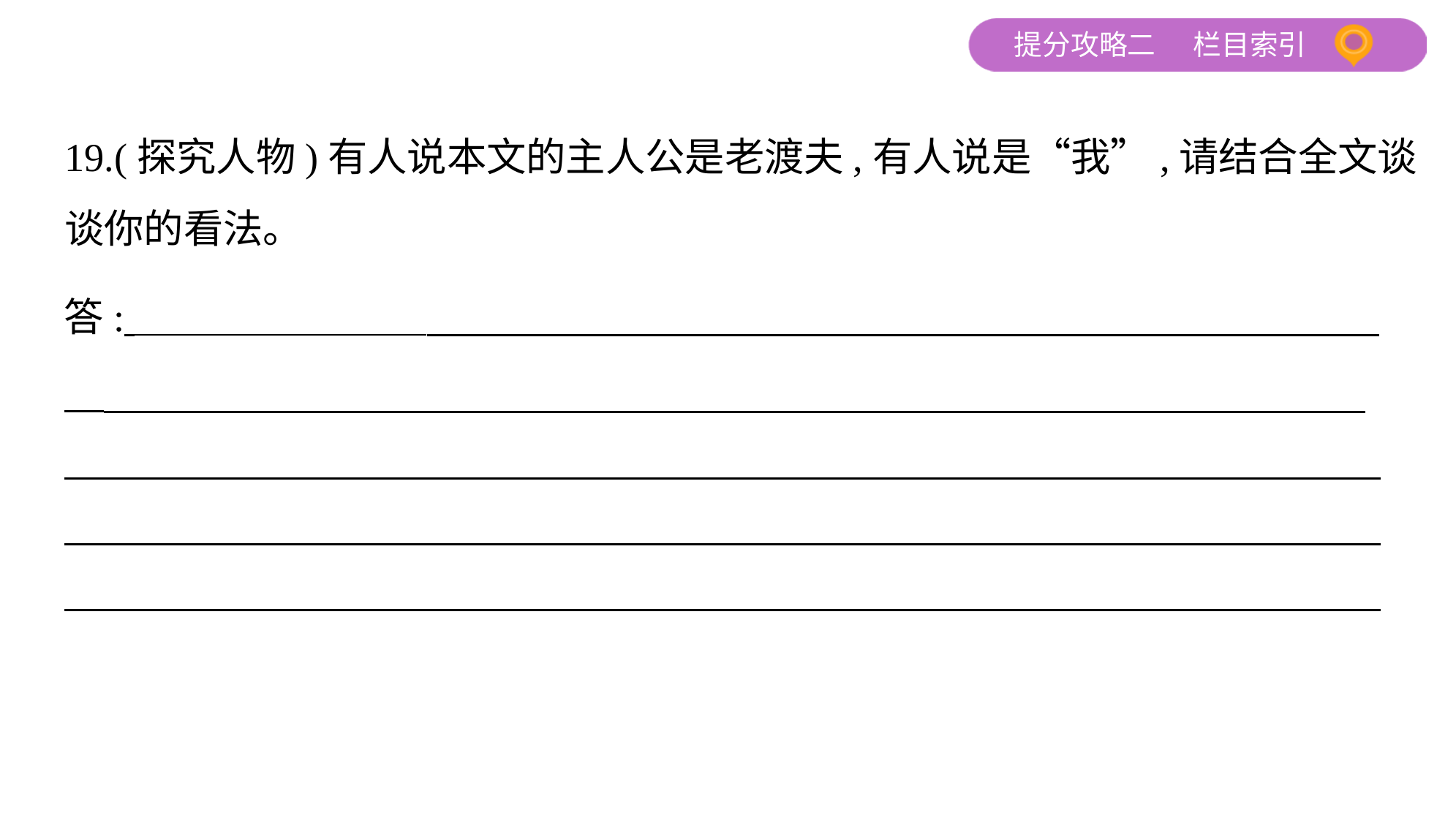

19.(探究人物)有人说本文的主人公是老渡夫,有人说是“我”,请结合全文谈
谈你的看法。
答: